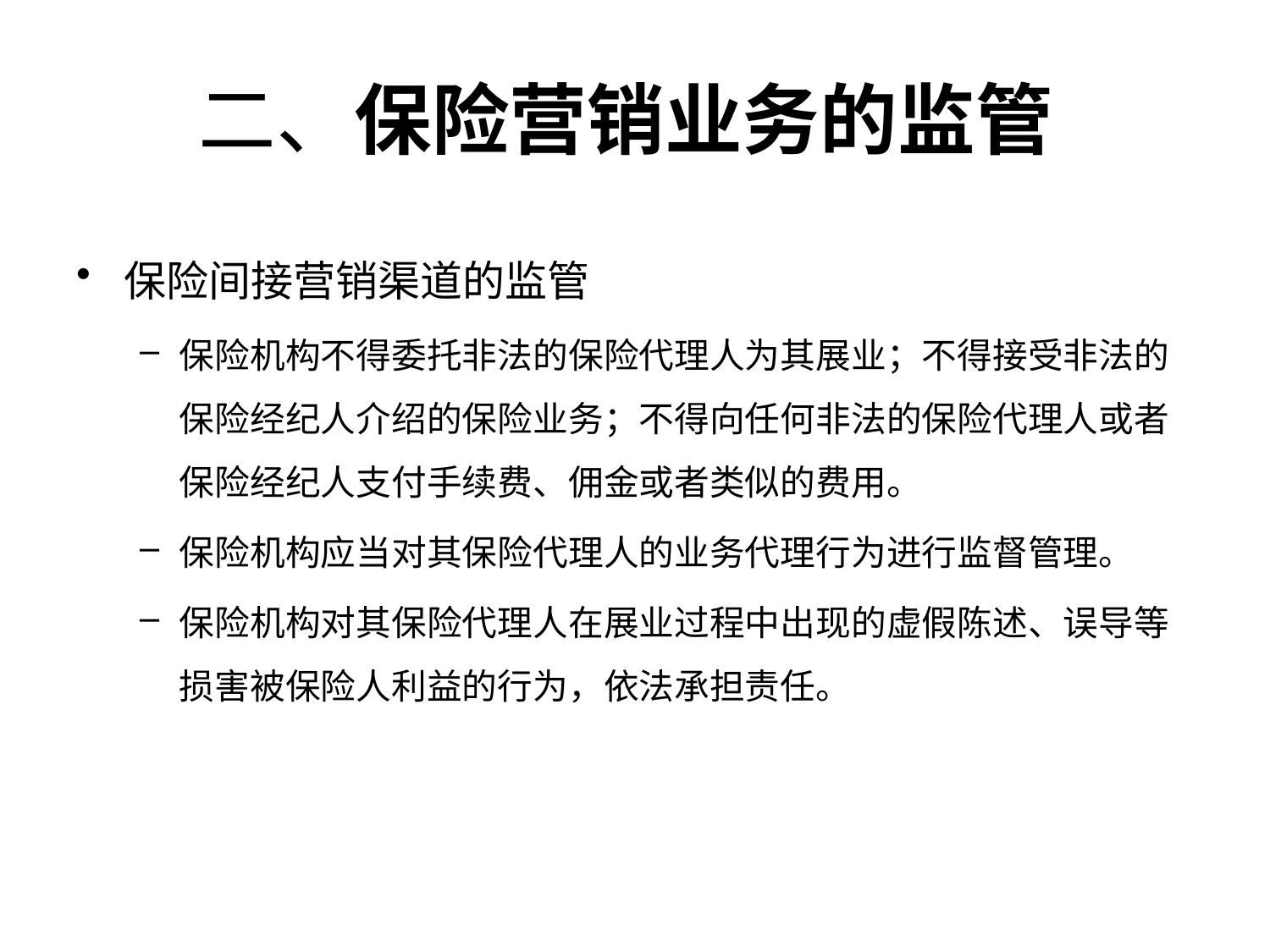

# 二、保险营销业务的监管
保险间接营销渠道的监管
保险机构不得委托非法的保险代理人为其展业；不得接受非法的保险经纪人介绍的保险业务；不得向任何非法的保险代理人或者保险经纪人支付手续费、佣金或者类似的费用。
保险机构应当对其保险代理人的业务代理行为进行监督管理。
保险机构对其保险代理人在展业过程中出现的虚假陈述、误导等损害被保险人利益的行为，依法承担责任。